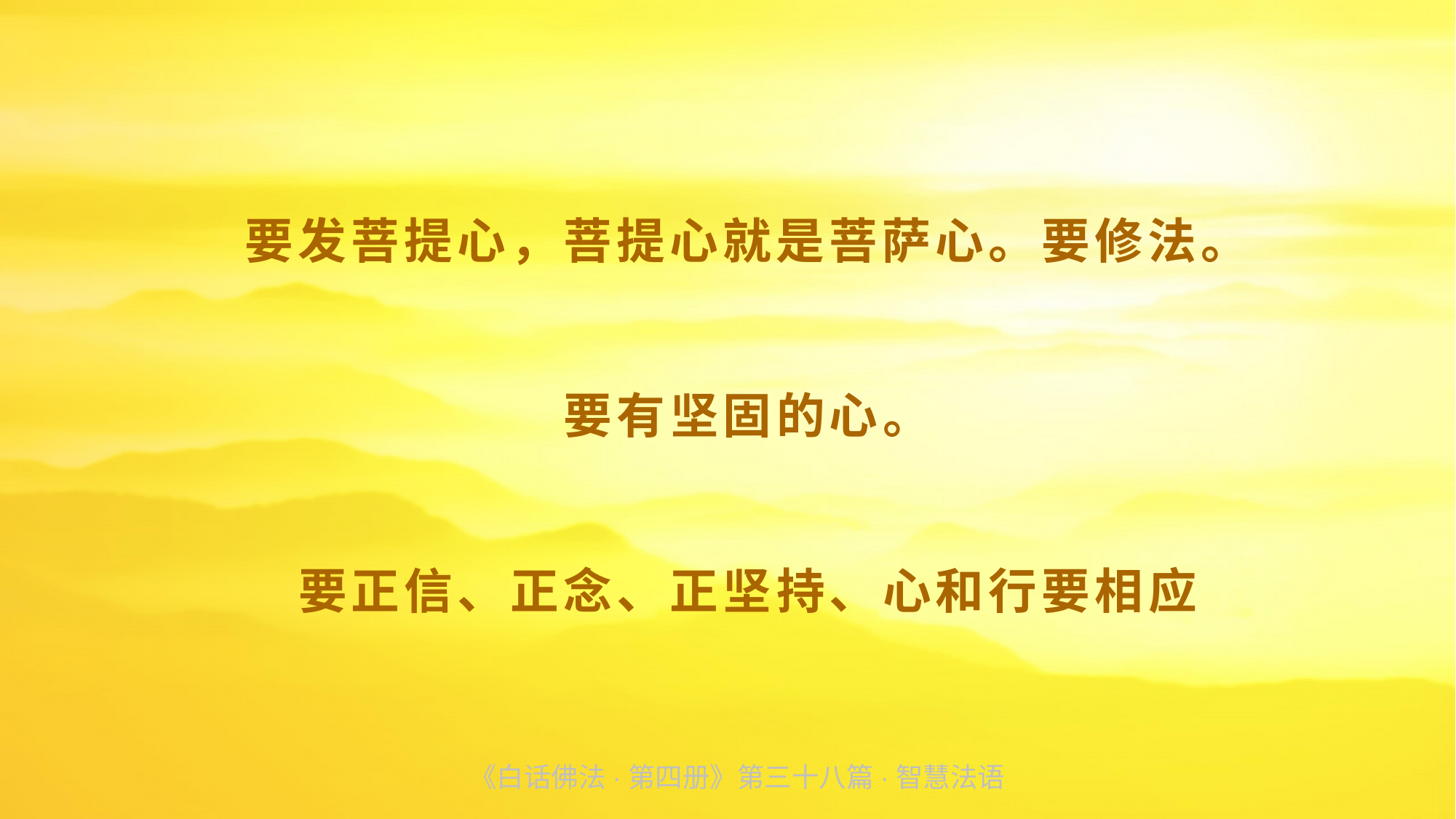

要发菩提心，菩提心就是菩萨心。要修法。

要有坚固的心。

要正信、正念、正坚持、心和行要相应
  《白话佛法·第四册》第三十八篇·智慧法语